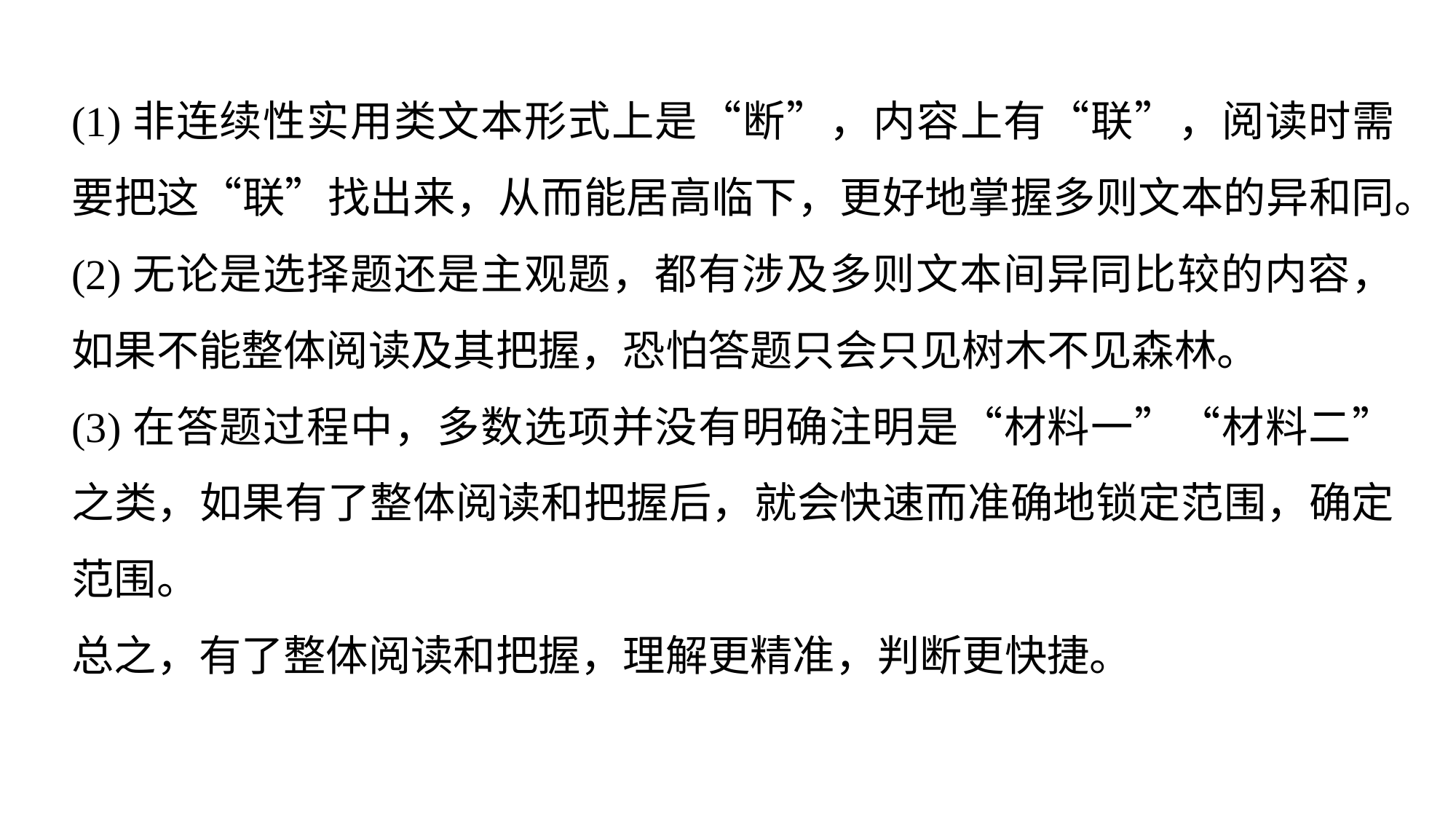

(1)非连续性实用类文本形式上是“断”，内容上有“联”，阅读时需要把这“联”找出来，从而能居高临下，更好地掌握多则文本的异和同。
(2)无论是选择题还是主观题，都有涉及多则文本间异同比较的内容，如果不能整体阅读及其把握，恐怕答题只会只见树木不见森林。
(3)在答题过程中，多数选项并没有明确注明是“材料一”“材料二”之类，如果有了整体阅读和把握后，就会快速而准确地锁定范围，确定范围。
总之，有了整体阅读和把握，理解更精准，判断更快捷。